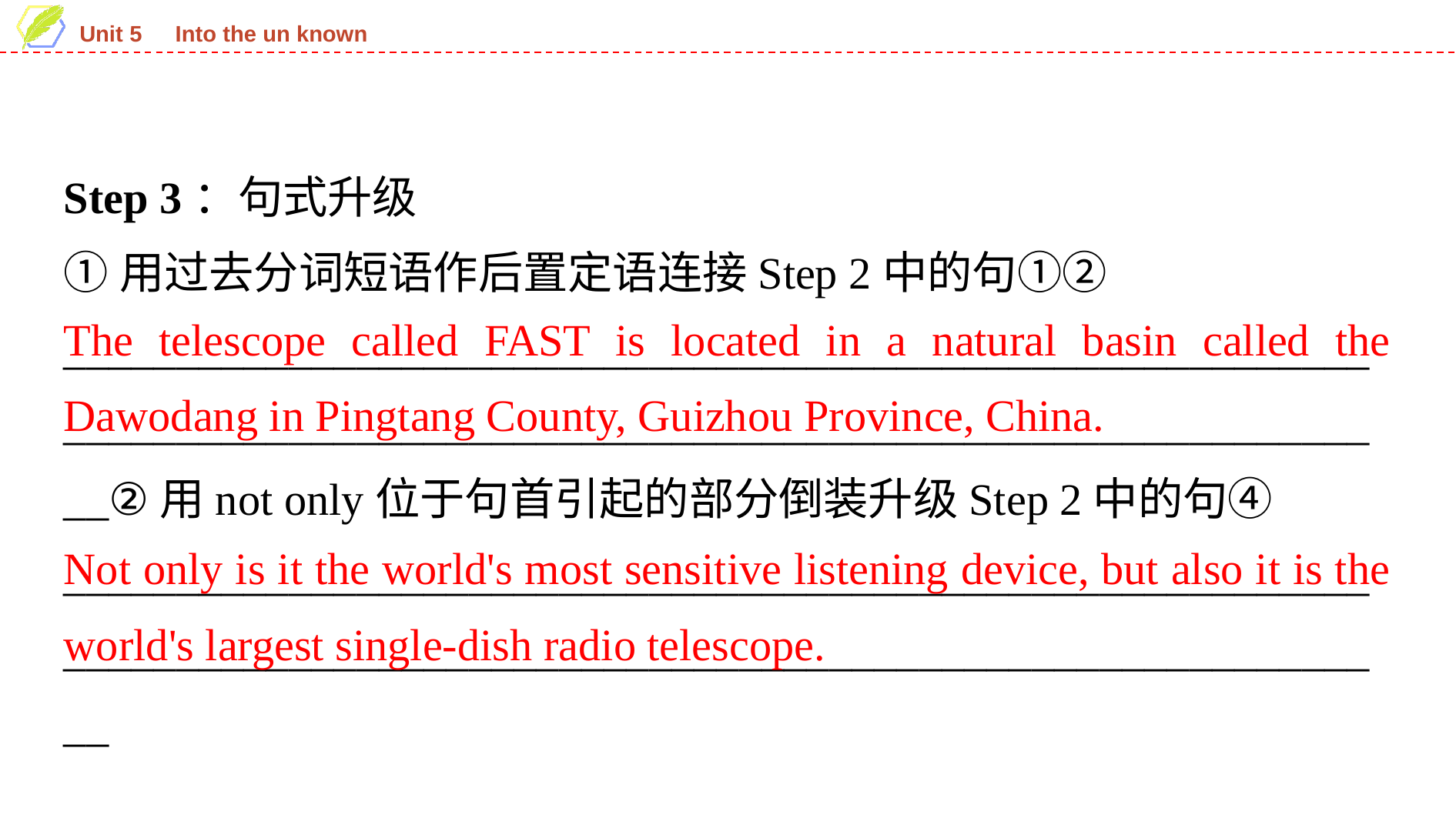

Step 3：句式升级
①用过去分词短语作后置定语连接Step 2中的句①②
______________________________________________________________________________________________________________________②用not only位于句首引起的部分倒装升级Step 2中的句④
______________________________________________________________________________________________________________________
The telescope called FAST is located in a natural basin called the Dawodang in Pingtang County, Guizhou Province, China.
Not only is it the world's most sensitive listening device, but also it is the world's largest single-dish radio telescope.